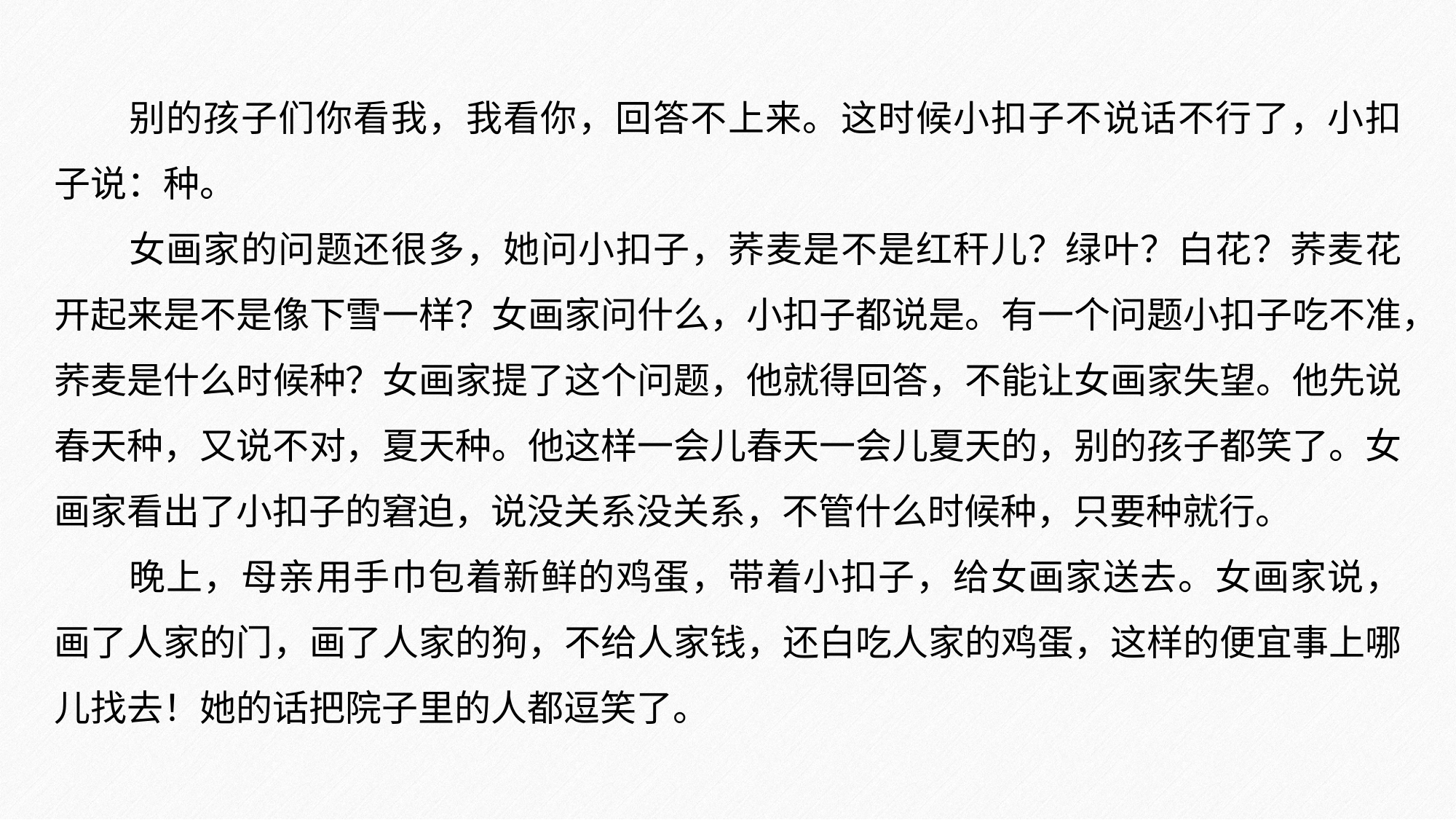

别的孩子们你看我，我看你，回答不上来。这时候小扣子不说话不行了，小扣子说：种。
女画家的问题还很多，她问小扣子，荞麦是不是红秆儿？绿叶？白花？荞麦花开起来是不是像下雪一样？女画家问什么，小扣子都说是。有一个问题小扣子吃不准，荞麦是什么时候种？女画家提了这个问题，他就得回答，不能让女画家失望。他先说春天种，又说不对，夏天种。他这样一会儿春天一会儿夏天的，别的孩子都笑了。女画家看出了小扣子的窘迫，说没关系没关系，不管什么时候种，只要种就行。
晚上，母亲用手巾包着新鲜的鸡蛋，带着小扣子，给女画家送去。女画家说，画了人家的门，画了人家的狗，不给人家钱，还白吃人家的鸡蛋，这样的便宜事上哪儿找去！她的话把院子里的人都逗笑了。